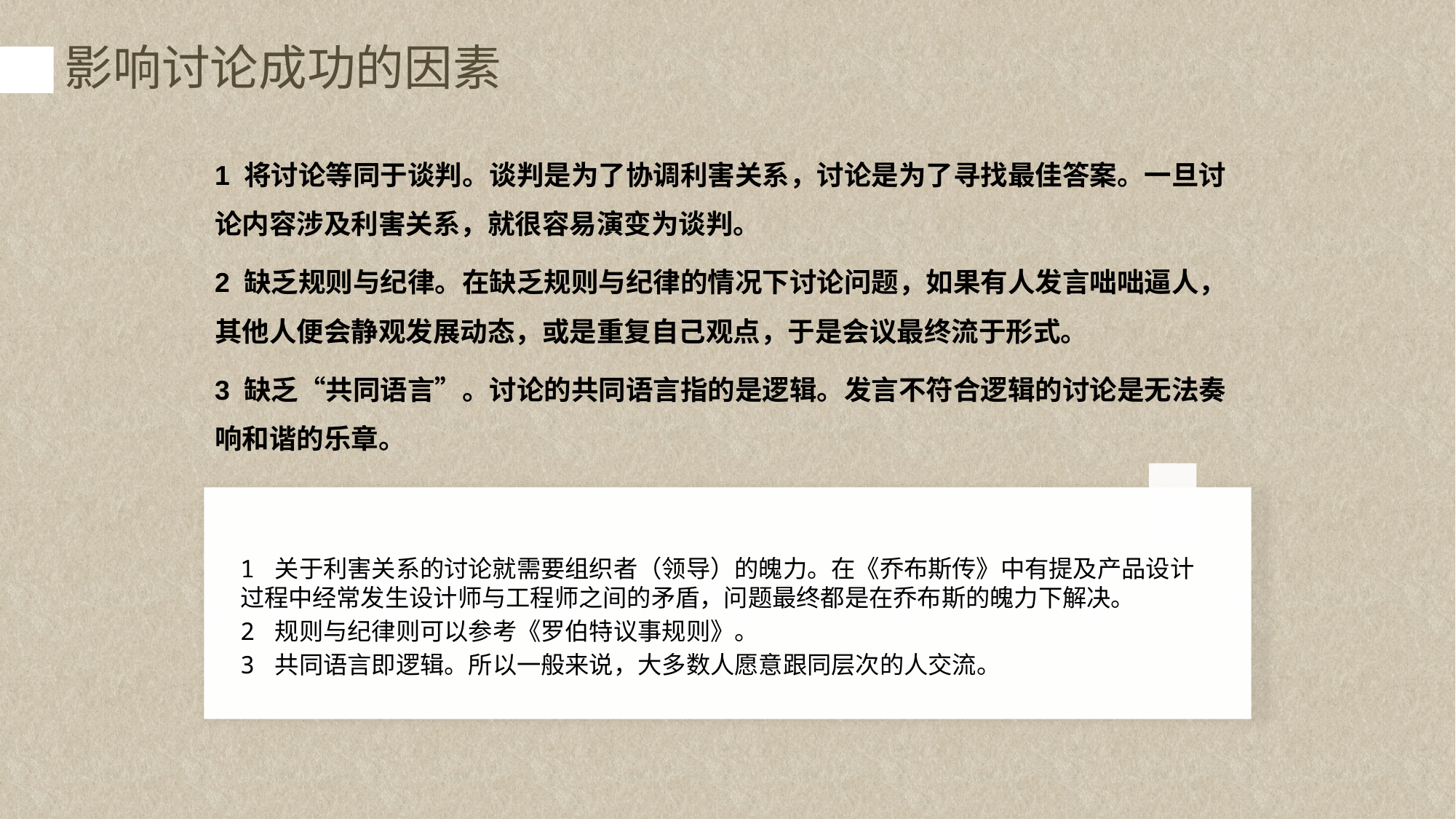

影响讨论成功的因素

控制情感
理性行动

遵守纪律
专业的
知识与技能
好奇心
进取心
较强的
伦理观念
顾客第一

1 将讨论等同于谈判。谈判是为了协调利害关系，讨论是为了寻找最佳答案。一旦讨论内容涉及利害关系，就很容易演变为谈判。
2 缺乏规则与纪律。在缺乏规则与纪律的情况下讨论问题，如果有人发言咄咄逼人，其他人便会静观发展动态，或是重复自己观点，于是会议最终流于形式。
3 缺乏“共同语言”。讨论的共同语言指的是逻辑。发言不符合逻辑的讨论是无法奏响和谐的乐章。

1 关于利害关系的讨论就需要组织者（领导）的魄力。在《乔布斯传》中有提及产品设计过程中经常发生设计师与工程师之间的矛盾，问题最终都是在乔布斯的魄力下解决。
2 规则与纪律则可以参考《罗伯特议事规则》。
3 共同语言即逻辑。所以一般来说，大多数人愿意跟同层次的人交流。